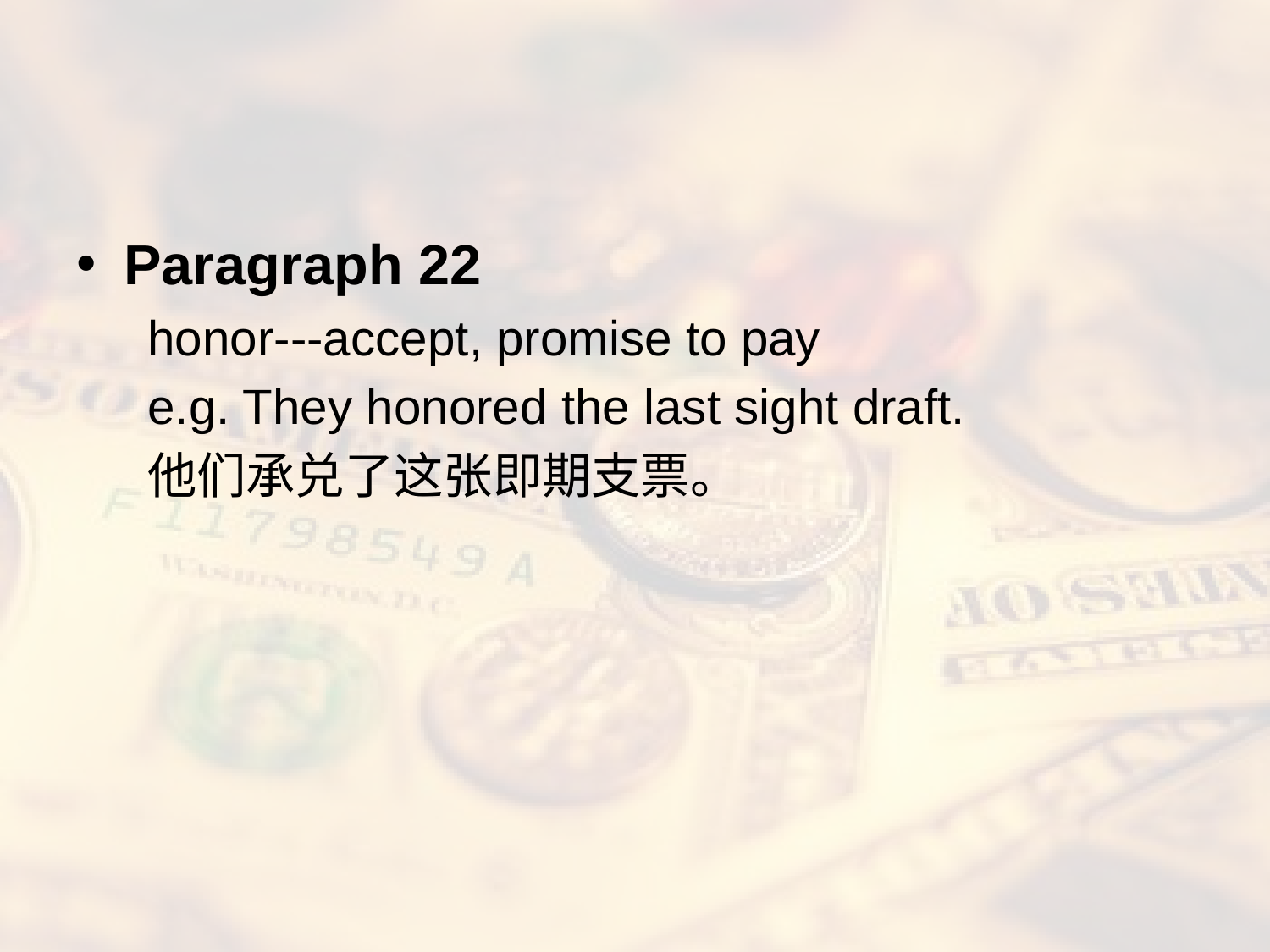

#
Paragraph 22
honor---accept, promise to pay
e.g. They honored the last sight draft.
他们承兑了这张即期支票。